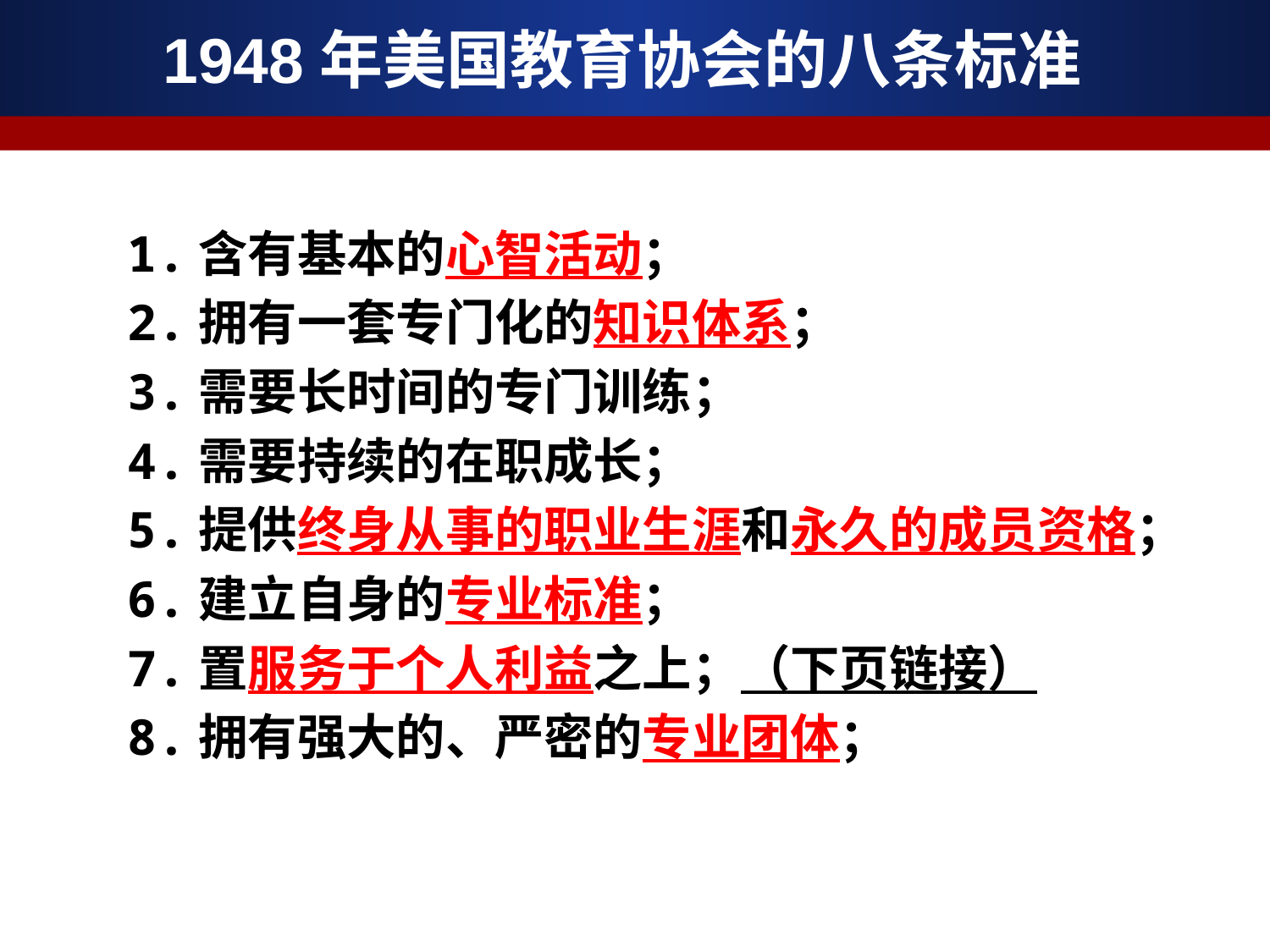

# 1948年美国教育协会的八条标准
1.含有基本的心智活动；
2.拥有一套专门化的知识体系；
3.需要长时间的专门训练；
4.需要持续的在职成长；
5.提供终身从事的职业生涯和永久的成员资格；
6.建立自身的专业标准；
7.置服务于个人利益之上；（下页链接）
8.拥有强大的、严密的专业团体；